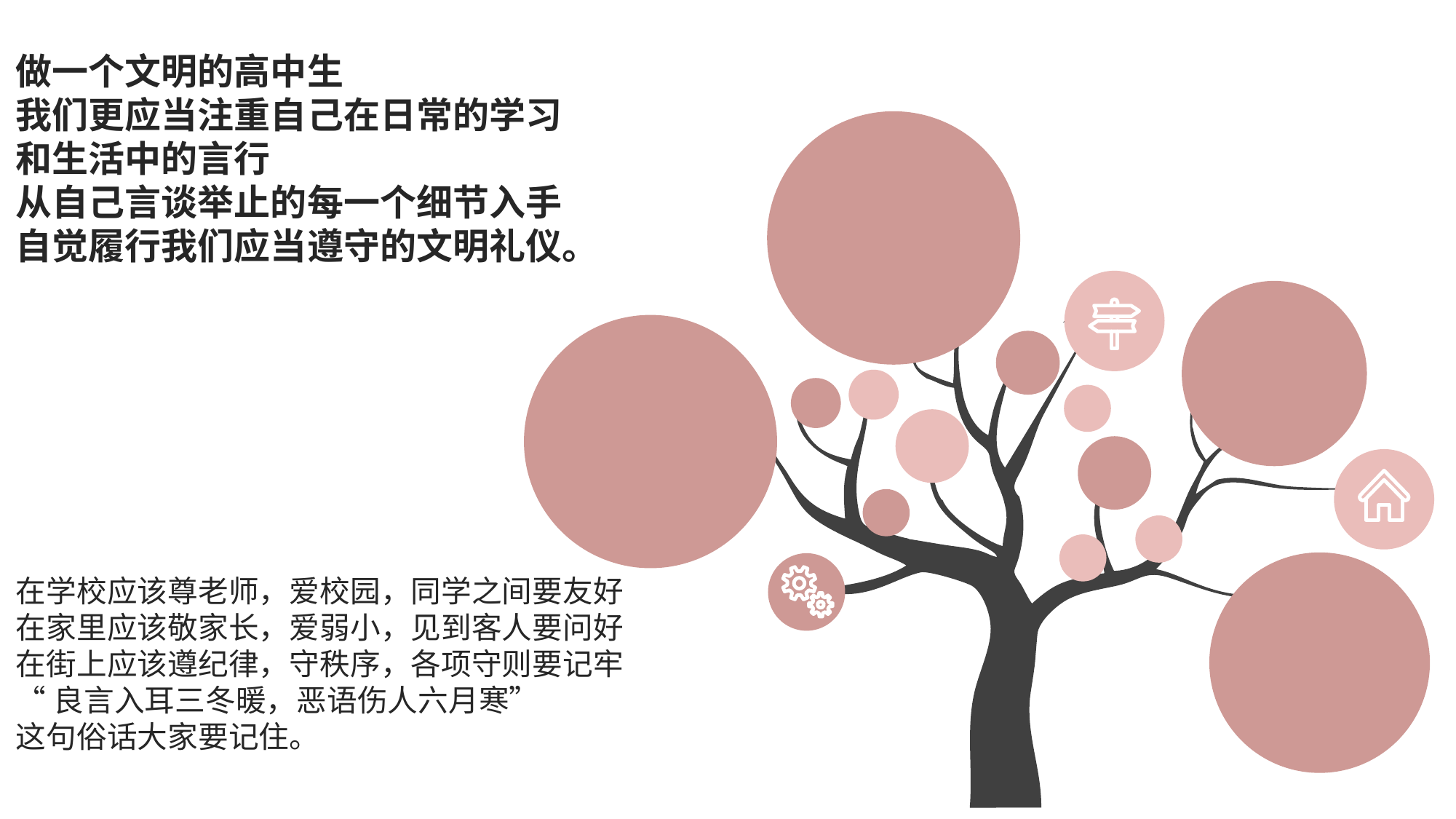

做一个文明的高中生
我们更应当注重自己在日常的学习
和生活中的言行
从自己言谈举止的每一个细节入手
自觉履行我们应当遵守的文明礼仪。

在学校应该尊老师，爱校园，同学之间要友好
在家里应该敬家长，爱弱小，见到客人要问好
在街上应该遵纪律，守秩序，各项守则要记牢
“良言入耳三冬暖，恶语伤人六月寒”
这句俗话大家要记住。